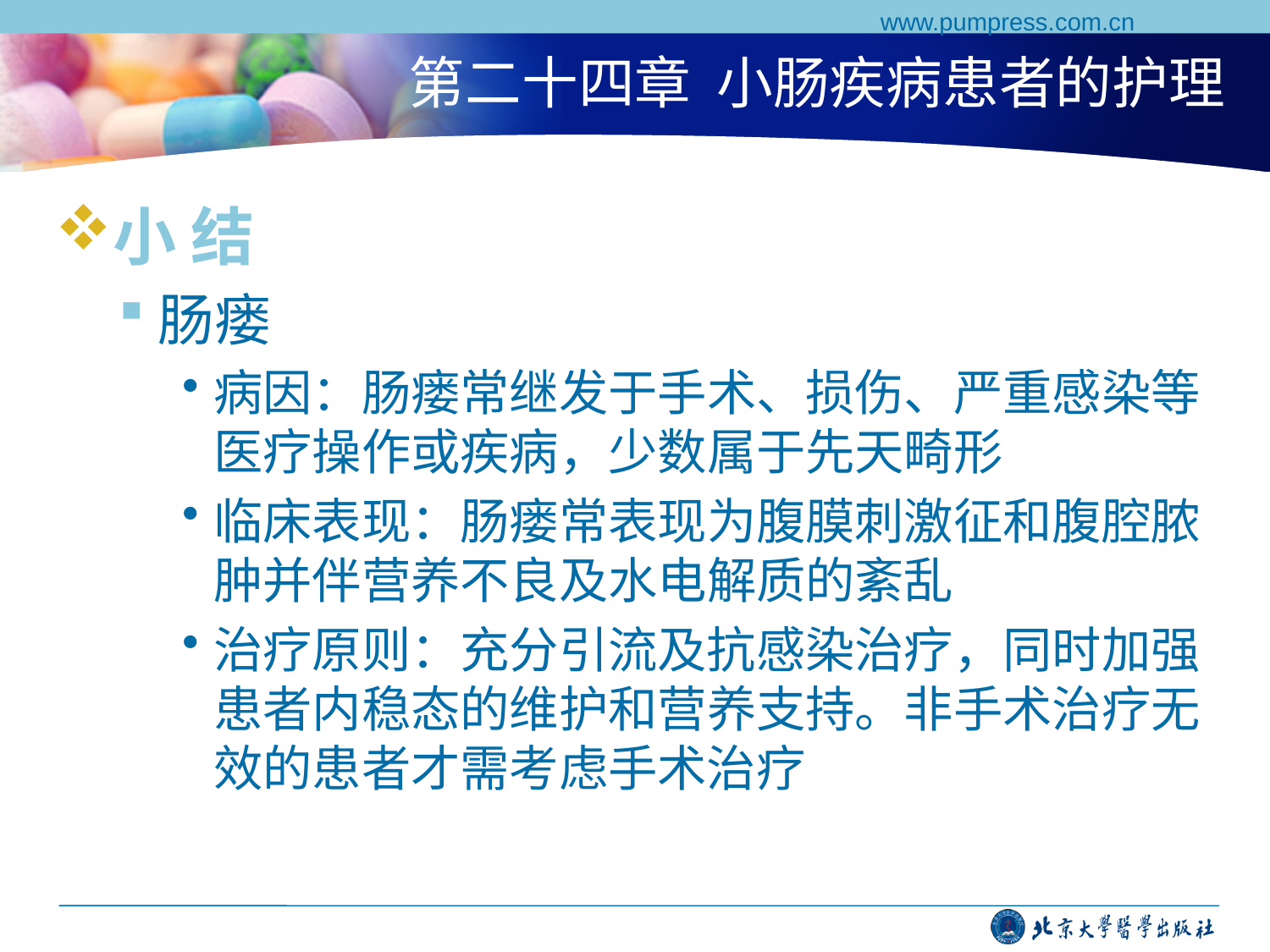

www.pumpress.com.cn
# 第二十四章  小肠疾病患者的护理
小 结
肠瘘
病因：肠瘘常继发于手术、损伤、严重感染等医疗操作或疾病，少数属于先天畸形
临床表现：肠瘘常表现为腹膜刺激征和腹腔脓肿并伴营养不良及水电解质的紊乱
治疗原则：充分引流及抗感染治疗，同时加强患者内稳态的维护和营养支持。非手术治疗无效的患者才需考虑手术治疗